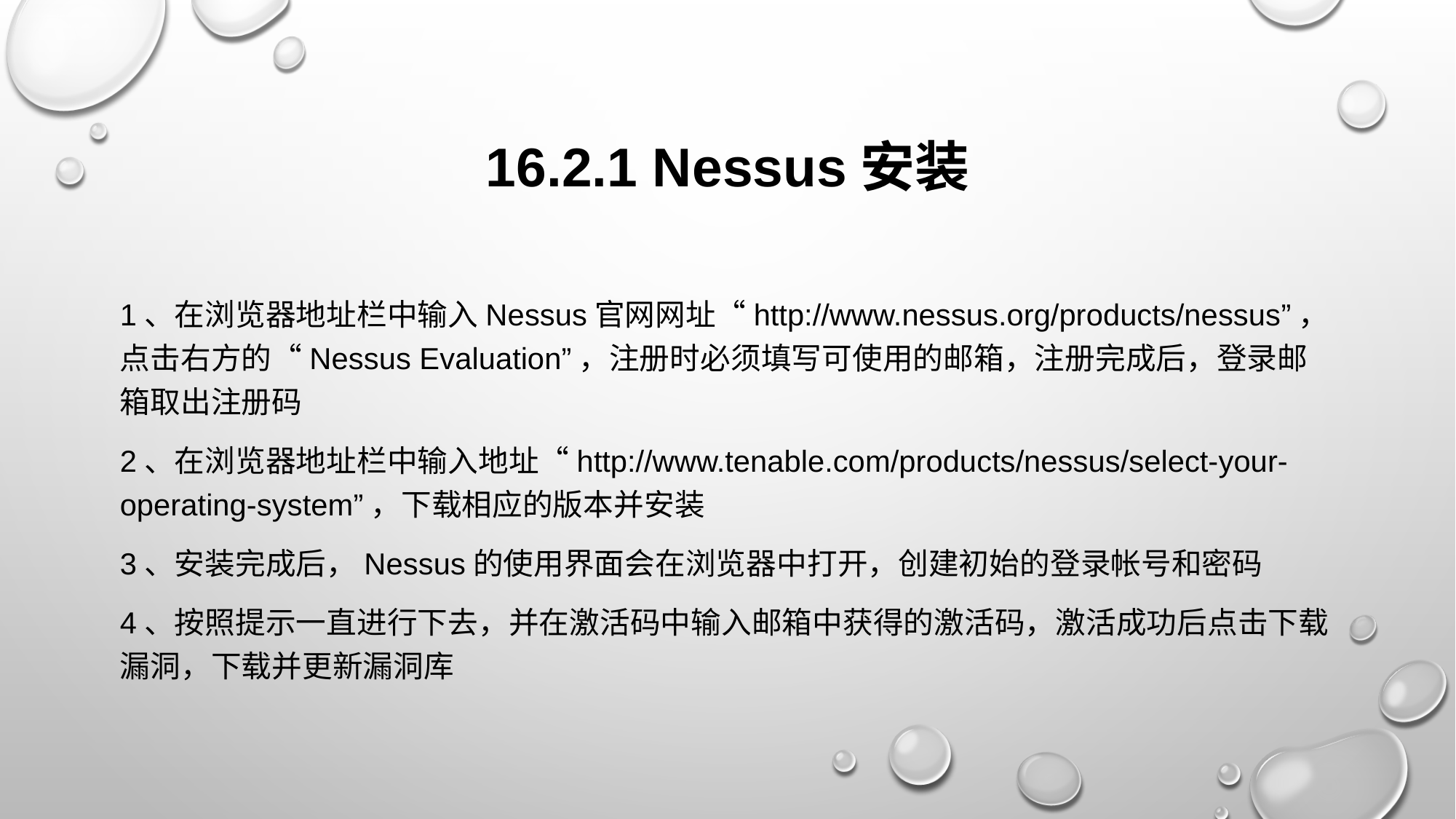

# 16.2.1 Nessus安装
1、在浏览器地址栏中输入Nessus官网网址“http://www.nessus.org/products/nessus”，点击右方的“Nessus Evaluation”，注册时必须填写可使用的邮箱，注册完成后，登录邮箱取出注册码
2、在浏览器地址栏中输入地址“http://www.tenable.com/products/nessus/select-your-operating-system”，下载相应的版本并安装
3、安装完成后，Nessus的使用界面会在浏览器中打开，创建初始的登录帐号和密码
4、按照提示一直进行下去，并在激活码中输入邮箱中获得的激活码，激活成功后点击下载漏洞，下载并更新漏洞库